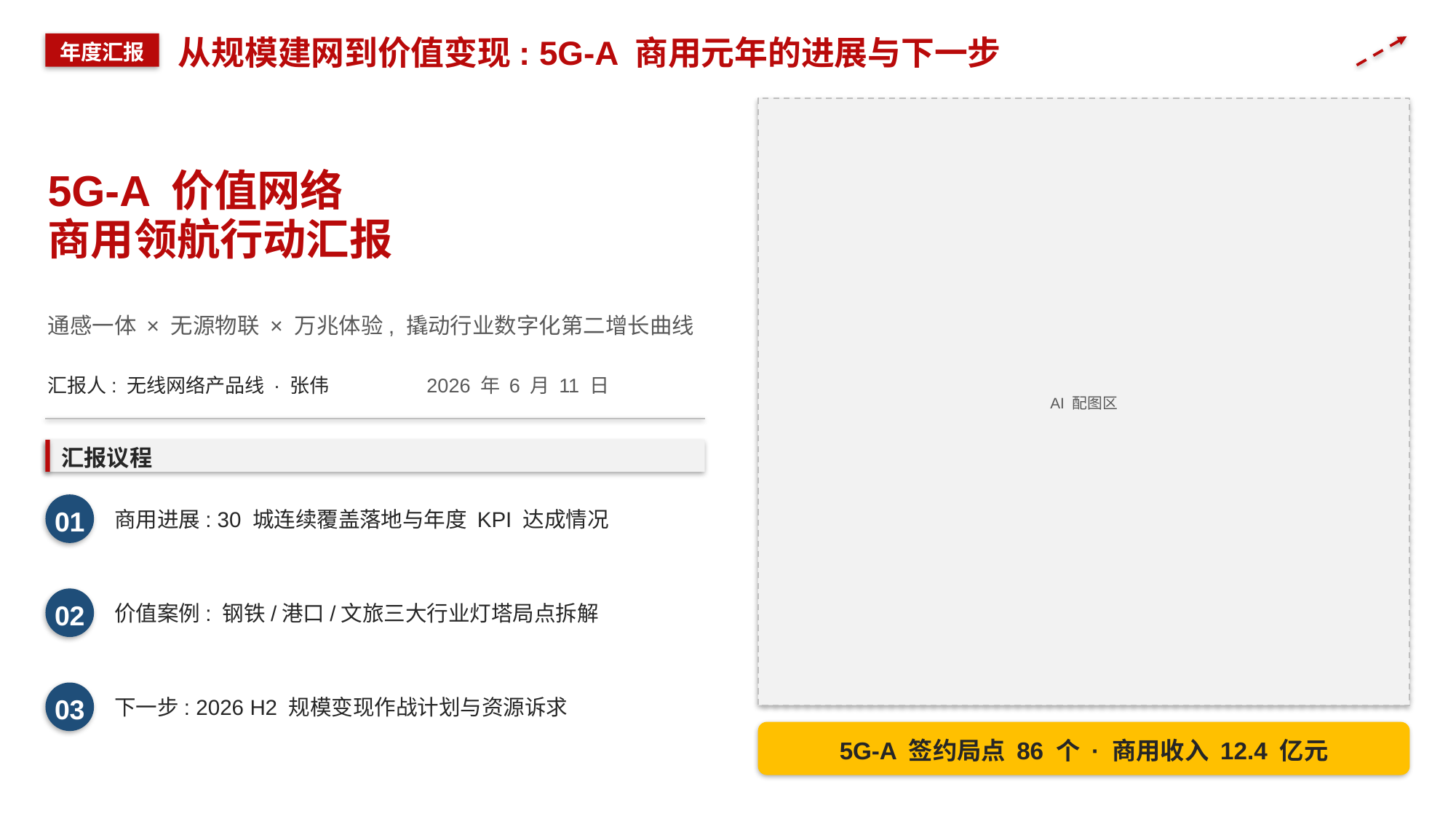

从规模建网到价值变现: 5G-A 商用元年的进展与下一步

年度汇报

5G-A 价值网络
商用领航行动汇报
通感一体 × 无源物联 × 万兆体验, 撬动行业数字化第二增长曲线
汇报人: 无线网络产品线 · 张伟
2026 年 6 月 11 日
AI 配图区

汇报议程
商用进展: 30 城连续覆盖落地与年度 KPI 达成情况

01
价值案例: 钢铁/港口/文旅三大行业灯塔局点拆解

02
下一步: 2026 H2 规模变现作战计划与资源诉求

03

5G-A 签约局点 86 个 · 商用收入 12.4 亿元